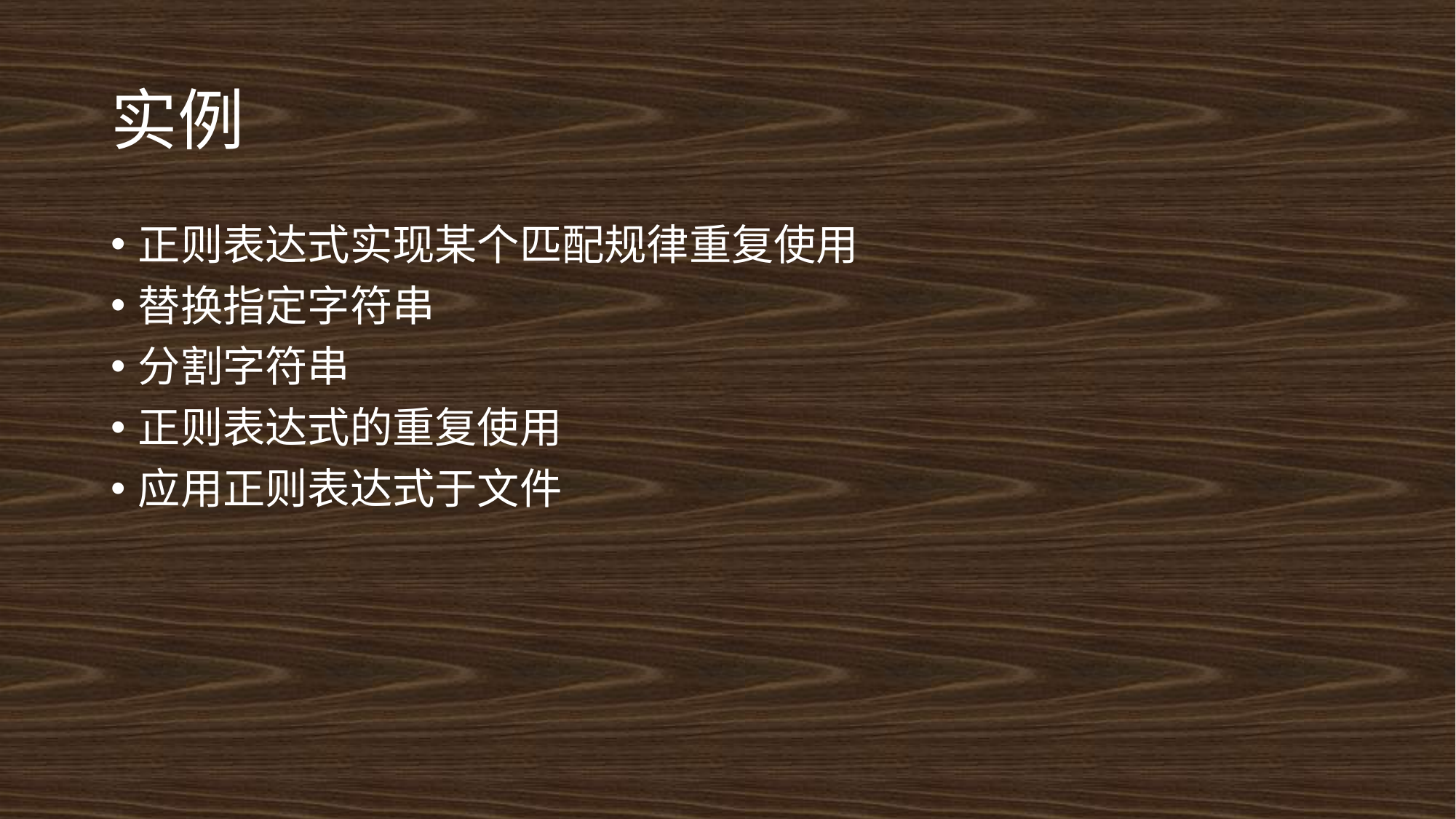

# 实例
正则表达式实现某个匹配规律重复使用
替换指定字符串
分割字符串
正则表达式的重复使用
应用正则表达式于文件